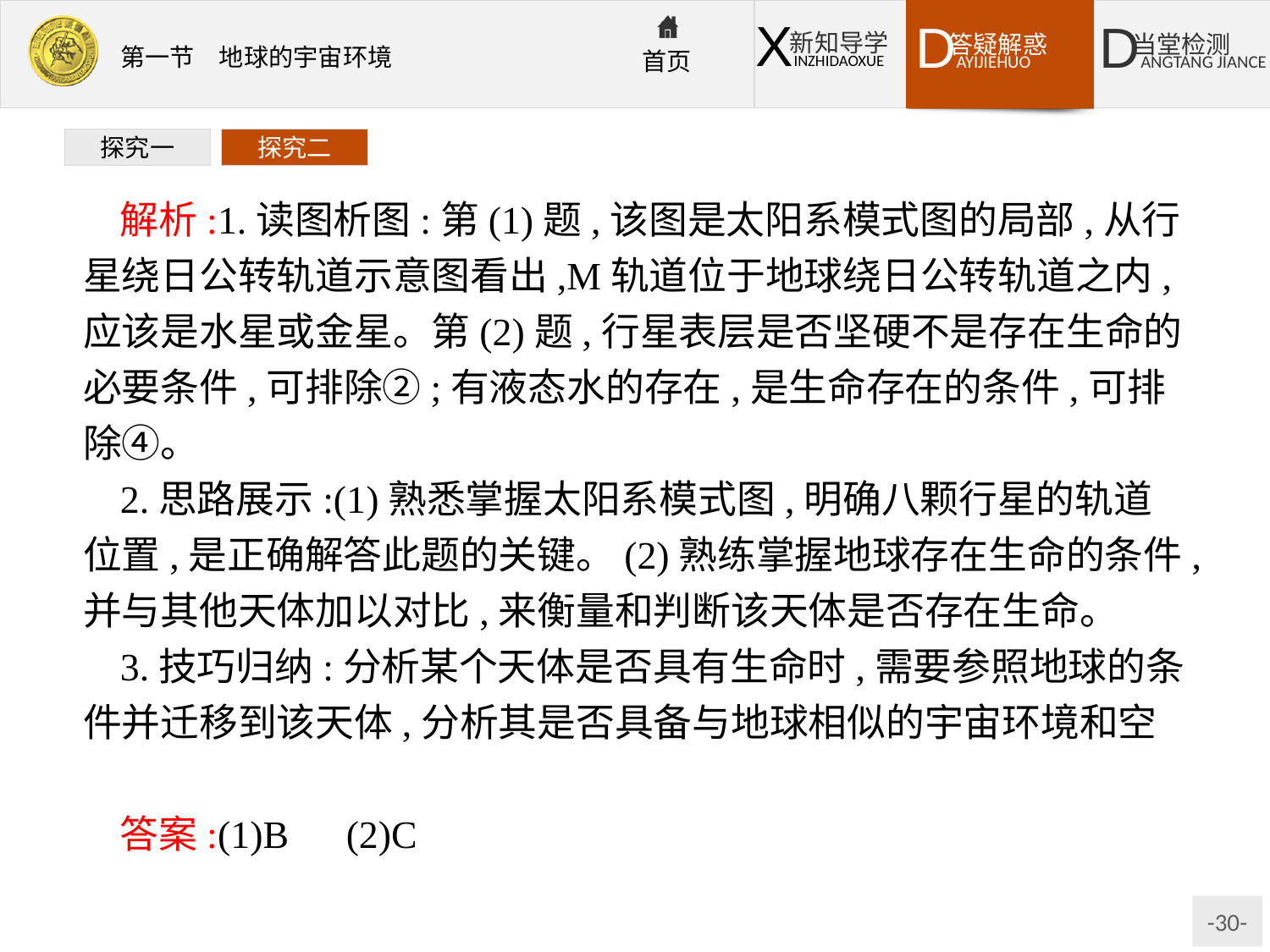

探究一
探究二
解析:1.读图析图:第(1)题,该图是太阳系模式图的局部,从行星绕日公转轨道示意图看出,M轨道位于地球绕日公转轨道之内,应该是水星或金星。第(2)题,行星表层是否坚硬不是存在生命的必要条件,可排除②;有液态水的存在,是生命存在的条件,可排除④。
2.思路展示:(1)熟悉掌握太阳系模式图,明确八颗行星的轨道位置,是正确解答此题的关键。(2)熟练掌握地球存在生命的条件,并与其他天体加以对比,来衡量和判断该天体是否存在生命。
3.技巧归纳:分析某个天体是否具有生命时,需要参照地球的条件并迁移到该天体,分析其是否具备与地球相似的宇宙环境和空间位置条件,能否形成相应的温度、大气和液态水。
答案:(1)B　(2)C